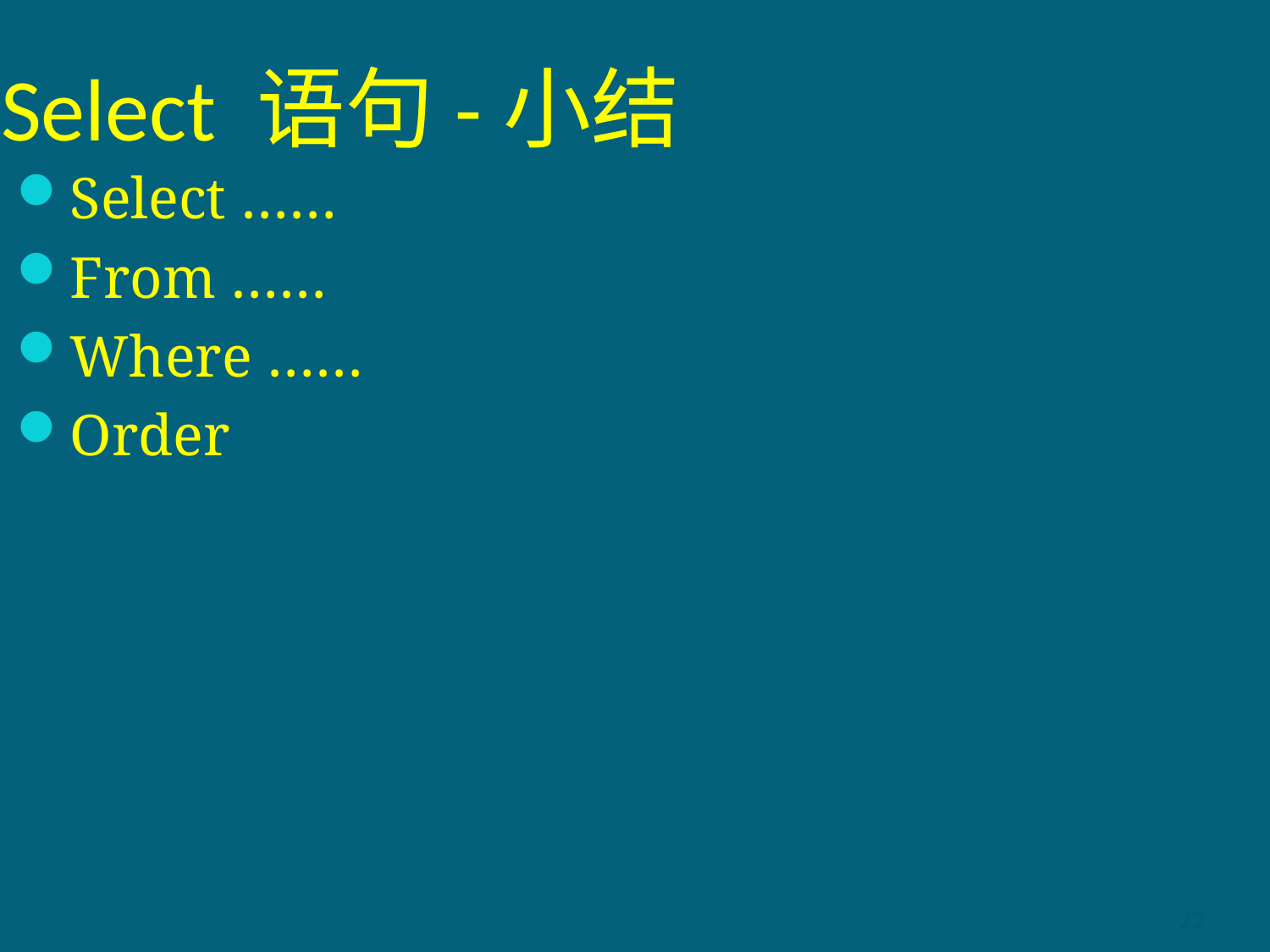

# Select 语句-小结
Select ……
From ……
Where ……
Order

22